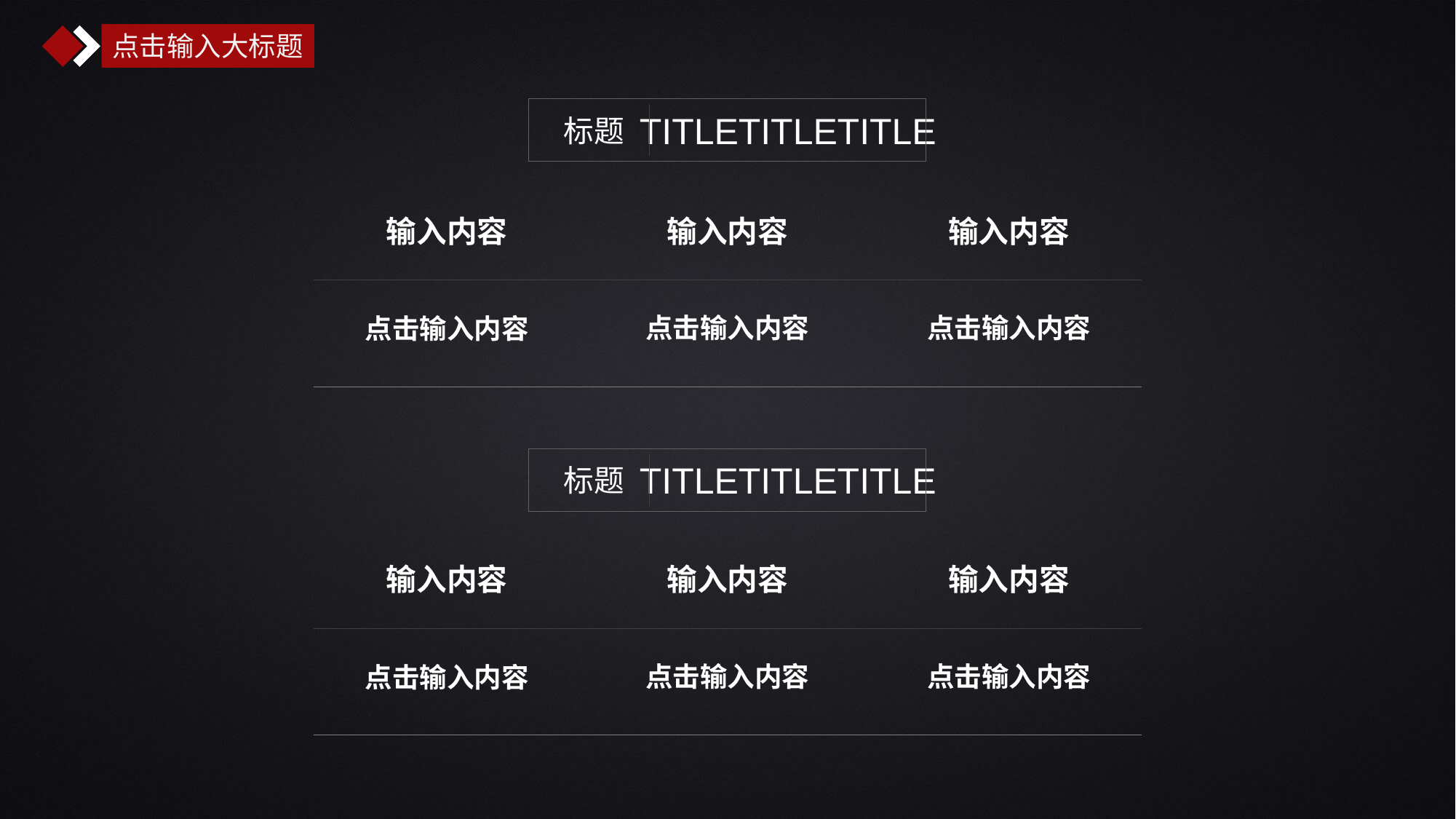

点击输入大标题

TITLETITLETITLE
标题
输入内容
点击输入内容
输入内容
点击输入内容
输入内容
点击输入内容

TITLETITLETITLE
标题
输入内容
点击输入内容
输入内容
点击输入内容
输入内容
点击输入内容